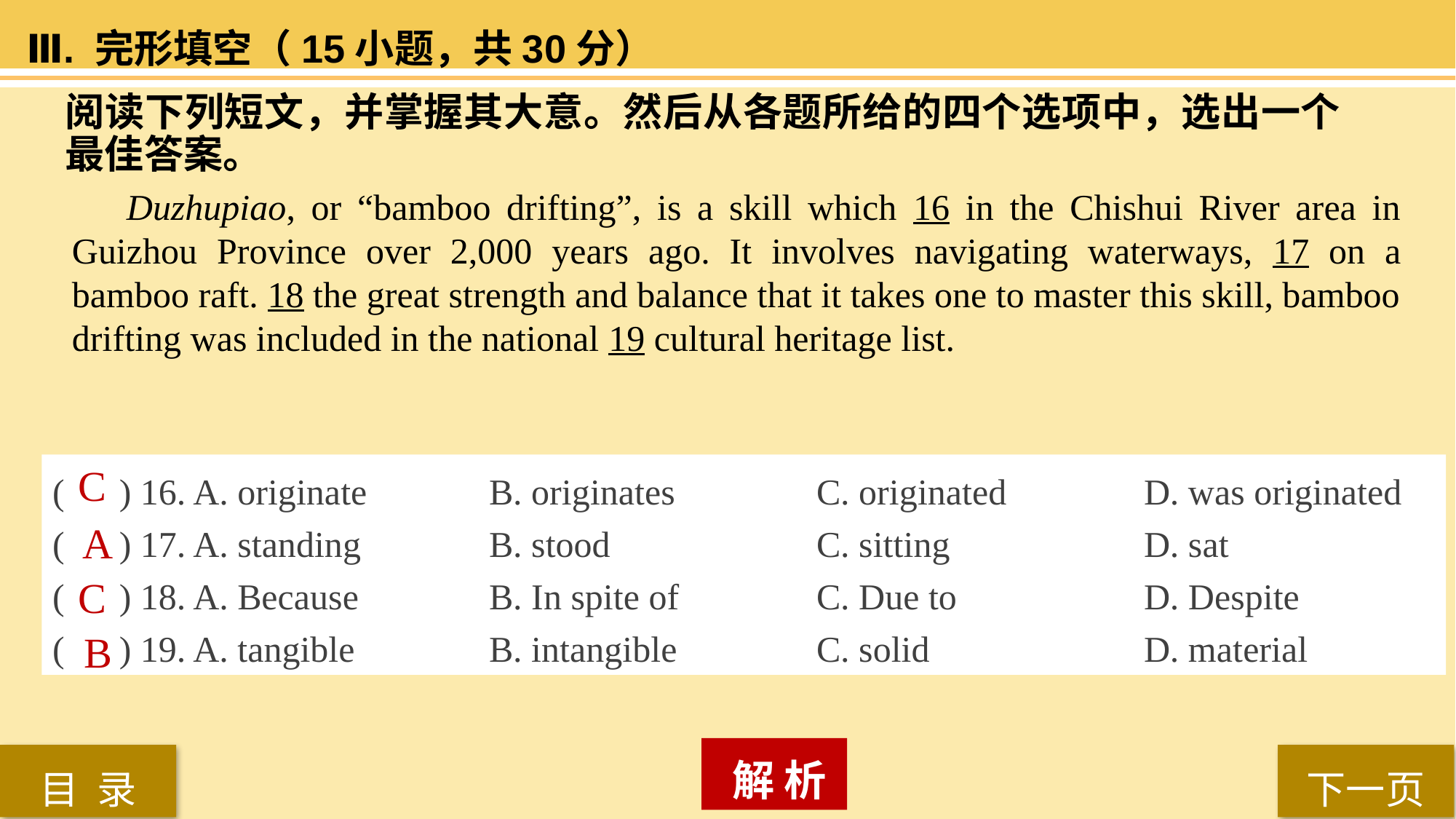

Ⅲ. 完形填空（15小题，共30分）
阅读下列短文，并掌握其大意。然后从各题所给的四个选项中，选出一个最佳答案。
Duzhupiao, or “bamboo drifting”, is a skill which 16 in the Chishui River area in Guizhou Province over 2,000 years ago. It involves navigating waterways, 17 on a bamboo raft. 18 the great strength and balance that it takes one to master this skill, bamboo drifting was included in the national 19 cultural heritage list.
(      ) 16. A. originate 		B. originates 		C. originated 		D. was originated
(      ) 17. A. standing 		B. stood 		C. sitting 		D. sat
(      ) 18. A. Because 		B. In spite of 		C. Due to 		D. Despite
(      ) 19. A. tangible		B. intangible 		C. solid 		D. material
C
A
C
B
 解 析